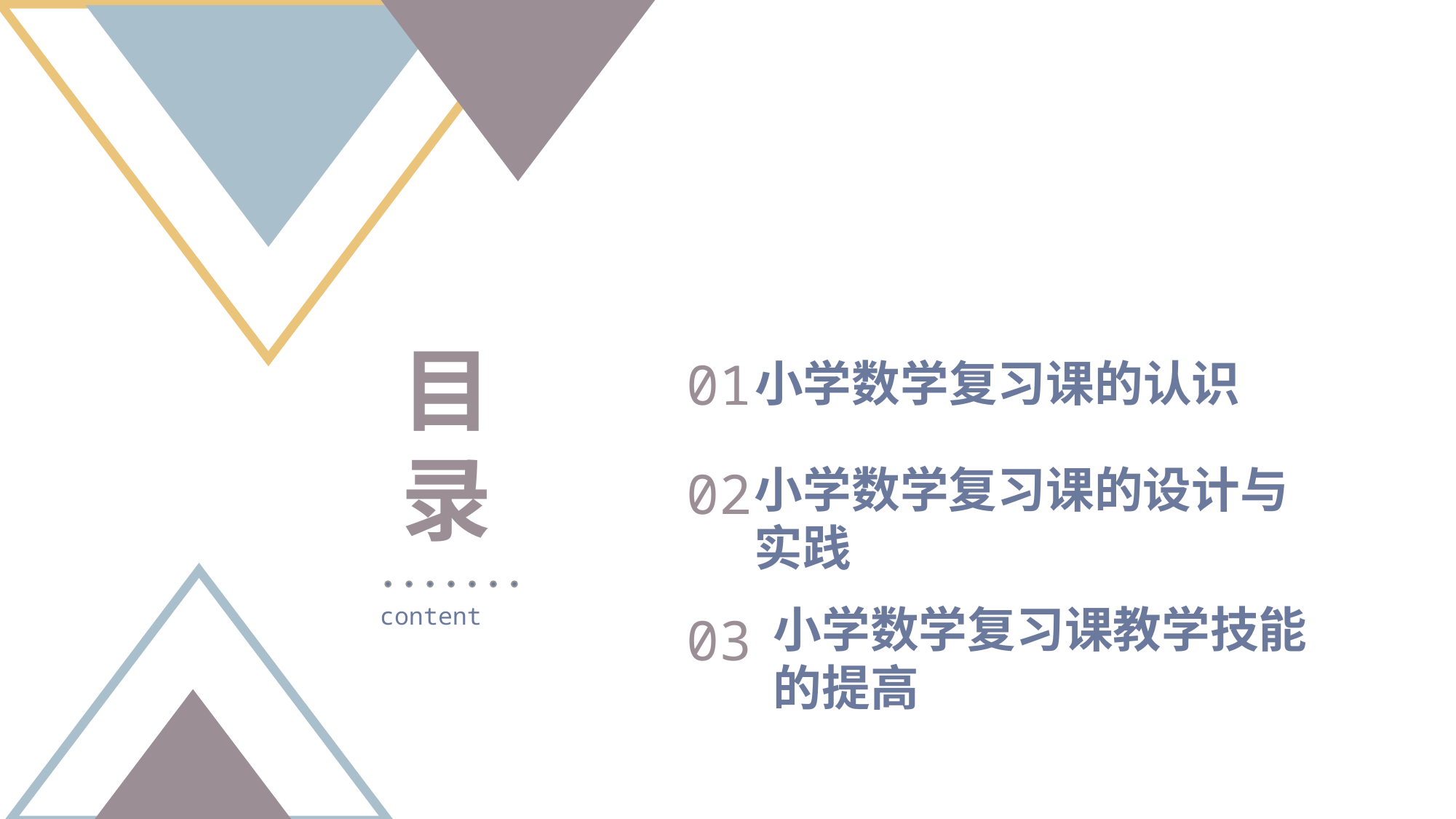

目 录
01
小学数学复习课的认识
小学数学复习课的设计与实践
02

小学数学复习课教学技能的提高
content
03